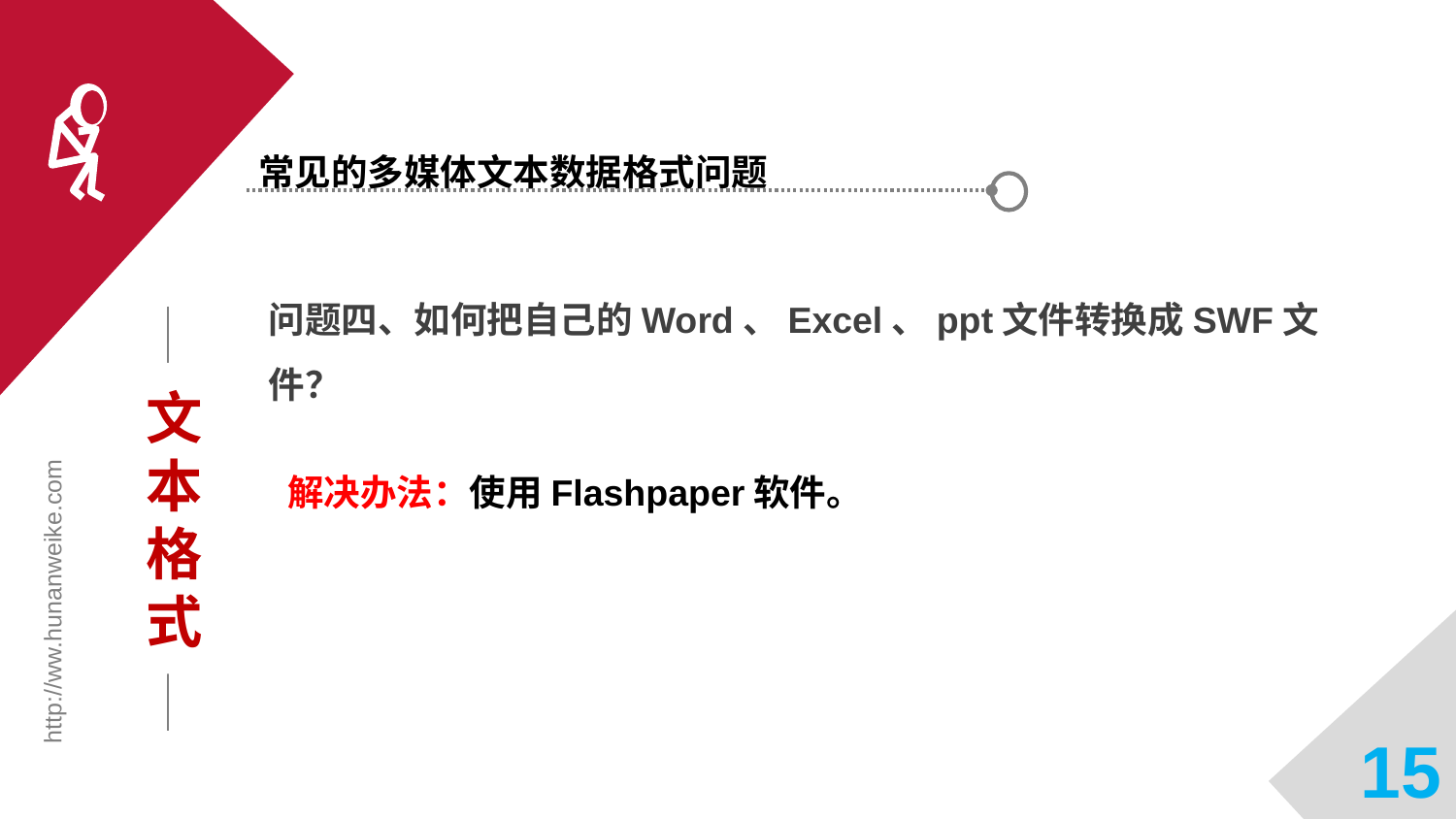

常见的多媒体文本数据格式问题

问题四、如何把自己的Word、Excel、ppt文件转换成SWF文件？
文本格式
解决办法：使用Flashpaper软件。
http://ww.hunanweike.com

15